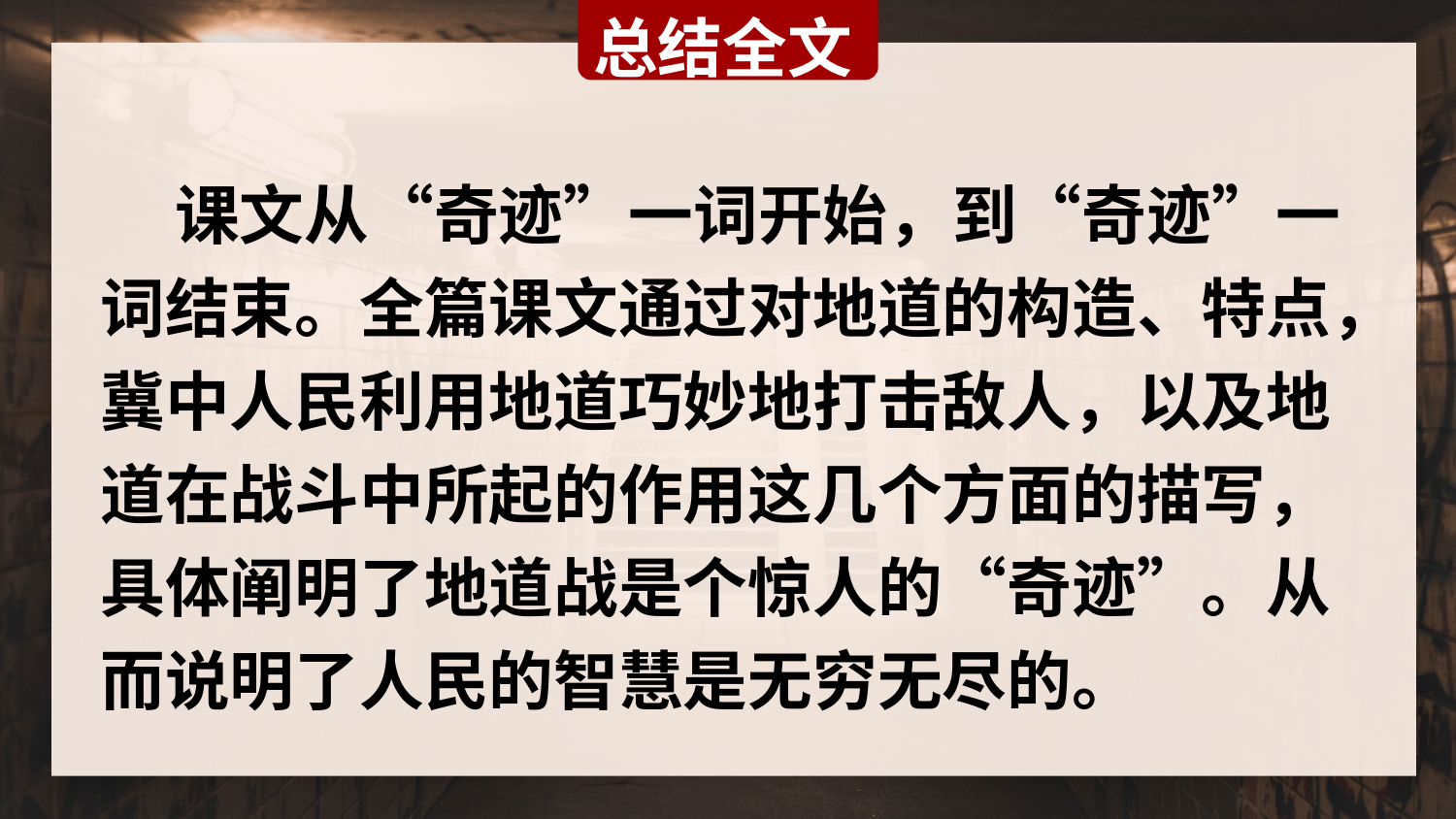

总结全文
    课文从“奇迹”一词开始，到“奇迹”一词结束。全篇课文通过对地道的构造、特点，冀中人民利用地道巧妙地打击敌人，以及地道在战斗中所起的作用这几个方面的描写，具体阐明了地道战是个惊人的“奇迹”。从而说明了人民的智慧是无穷无尽的。